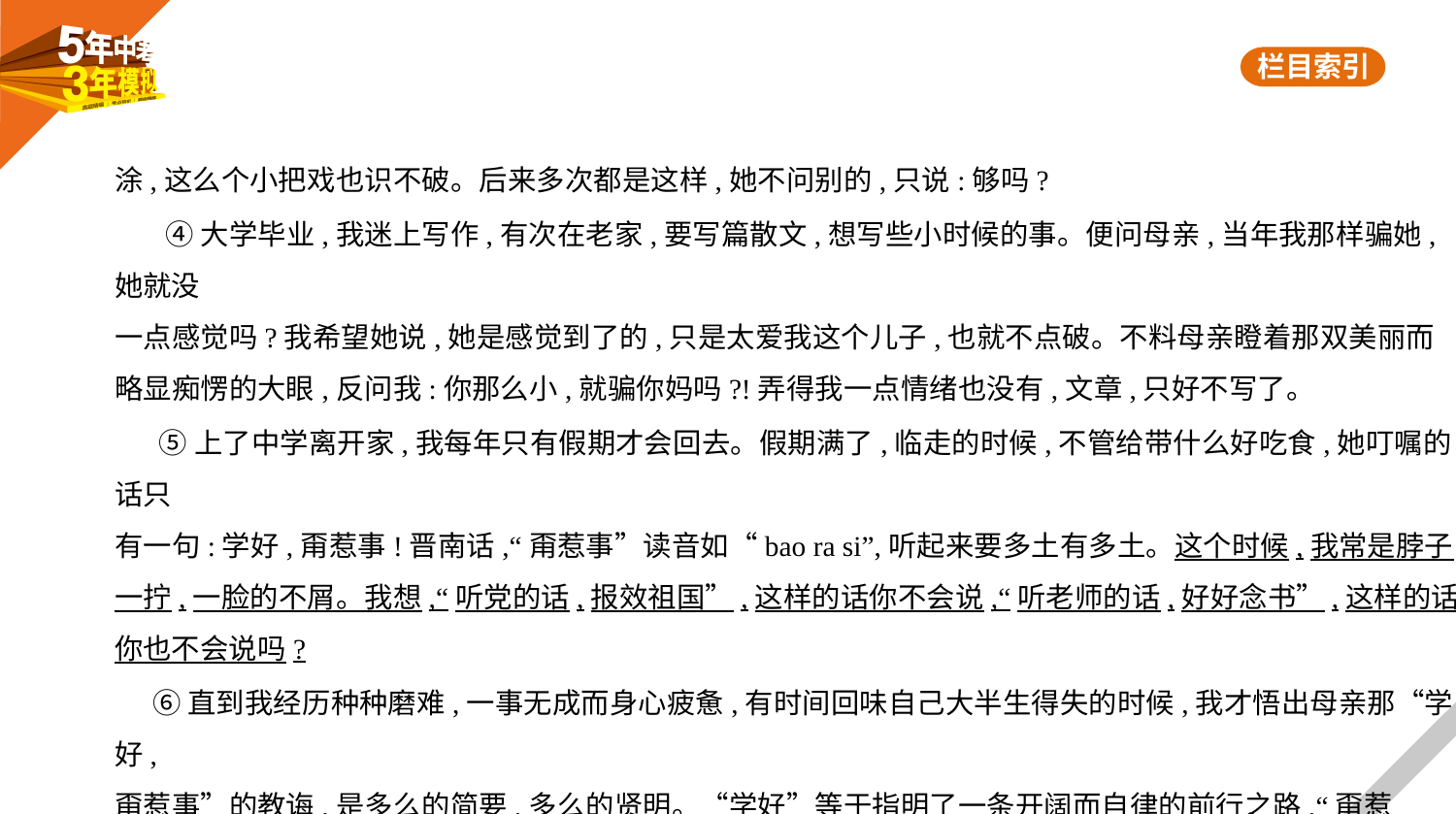

涂,这么个小把戏也识不破。后来多次都是这样,她不问别的,只说:够吗?
        ④大学毕业,我迷上写作,有次在老家,要写篇散文,想写些小时候的事。便问母亲,当年我那样骗她,她就没
一点感觉吗?我希望她说,她是感觉到了的,只是太爱我这个儿子,也就不点破。不料母亲瞪着那双美丽而
略显痴愣的大眼,反问我:你那么小,就骗你妈吗?!弄得我一点情绪也没有,文章,只好不写了。
       ⑤上了中学离开家,我每年只有假期才会回去。假期满了,临走的时候,不管给带什么好吃食,她叮嘱的话只
有一句:学好,甭惹事!晋南话,“甭惹事”读音如“bao ra si”,听起来要多土有多土。这个时候,我常是脖子
一拧,一脸的不屑。我想,“听党的话,报效祖国”,这样的话你不会说,“听老师的话,好好念书”,这样的话
你也不会说吗?
      ⑥直到我经历种种磨难,一事无成而身心疲惫,有时间回味自己大半生得失的时候,我才悟出母亲那“学好,
甭惹事”的教诲,是多么的简要,多么的贤明。“学好”等于指明了一条开阔而自律的前行之路,“甭惹
事”等于避开了任何意外的伤害,平安地成长。前有引导,后有护佑,怎么能成不了一个好人,成就不了一番